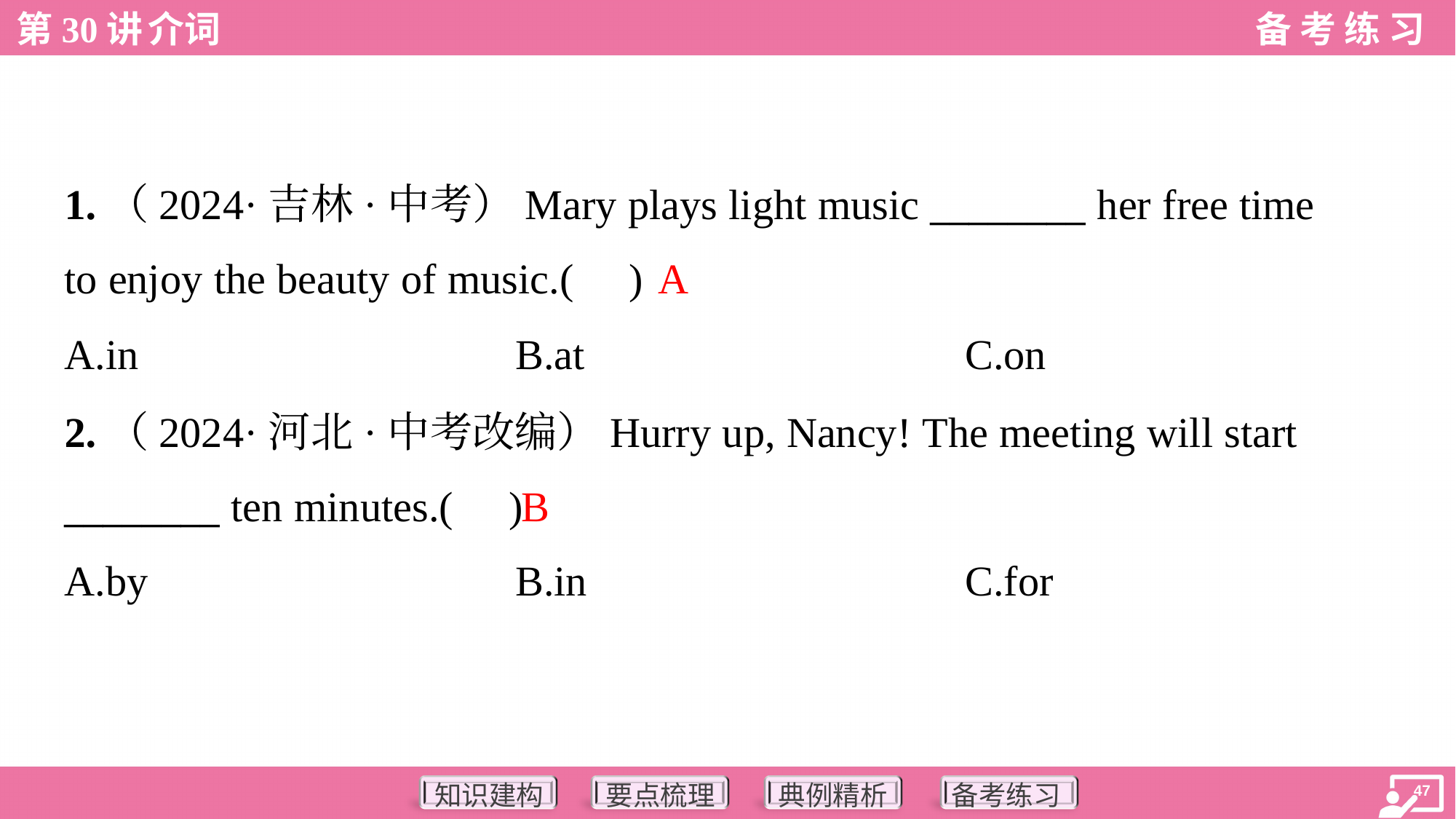

1.（2024·吉林·中考）Mary plays light music ________ her free time
to enjoy the beauty of music.(     )
A
A.in	B.at	C.on
2.（2024·河北·中考改编）Hurry up, Nancy! The meeting will start
________ ten minutes.(     )
B
A.by	B.in	C.for